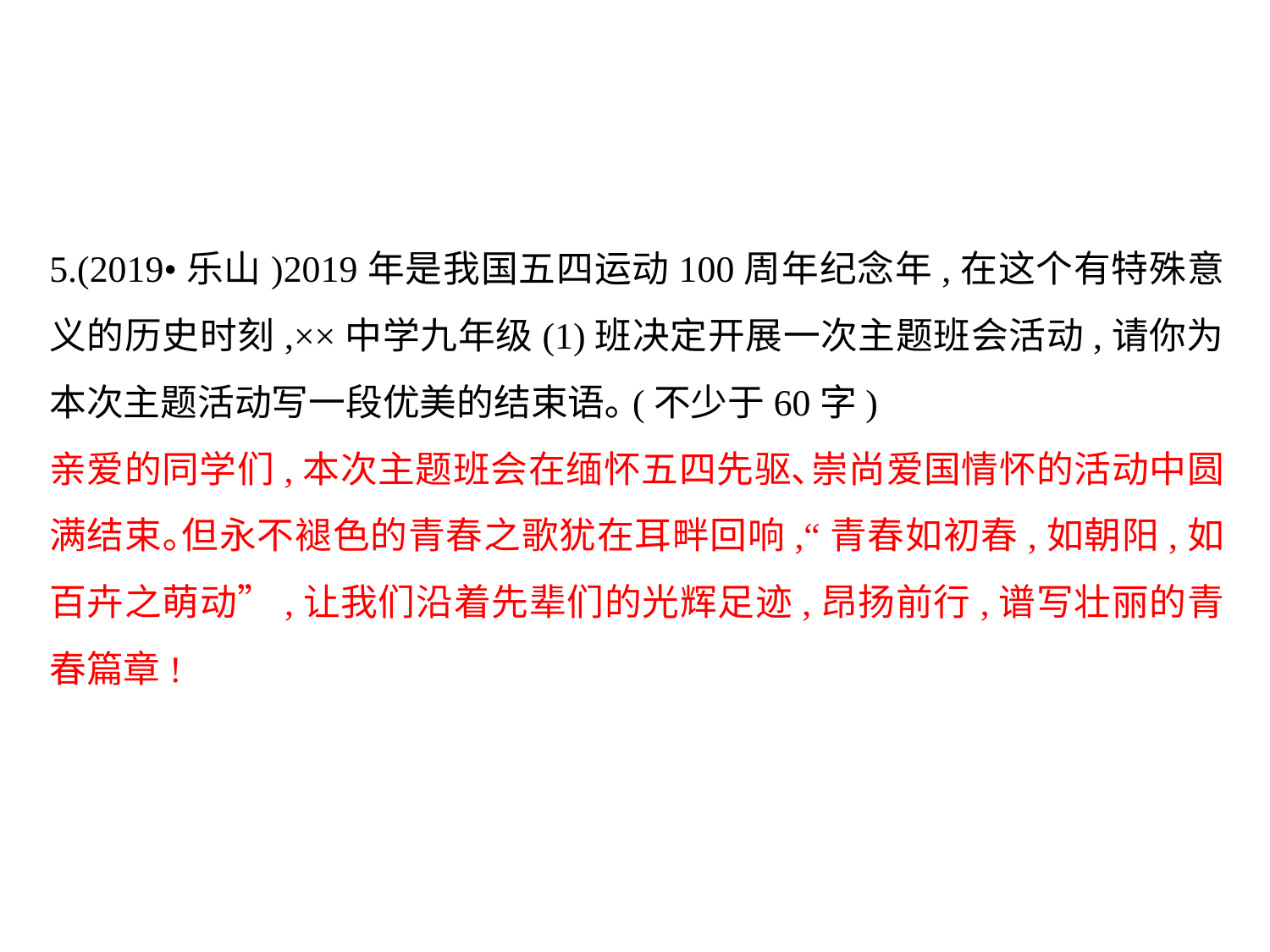

5.(2019•乐山)2019年是我国五四运动100周年纪念年,在这个有特殊意义的历史时刻,××中学九年级(1)班决定开展一次主题班会活动,请你为本次主题活动写一段优美的结束语｡(不少于60字)
亲爱的同学们,本次主题班会在缅怀五四先驱､崇尚爱国情怀的活动中圆满结束｡但永不褪色的青春之歌犹在耳畔回响,“青春如初春,如朝阳,如百卉之萌动”,让我们沿着先辈们的光辉足迹,昂扬前行,谱写壮丽的青春篇章!